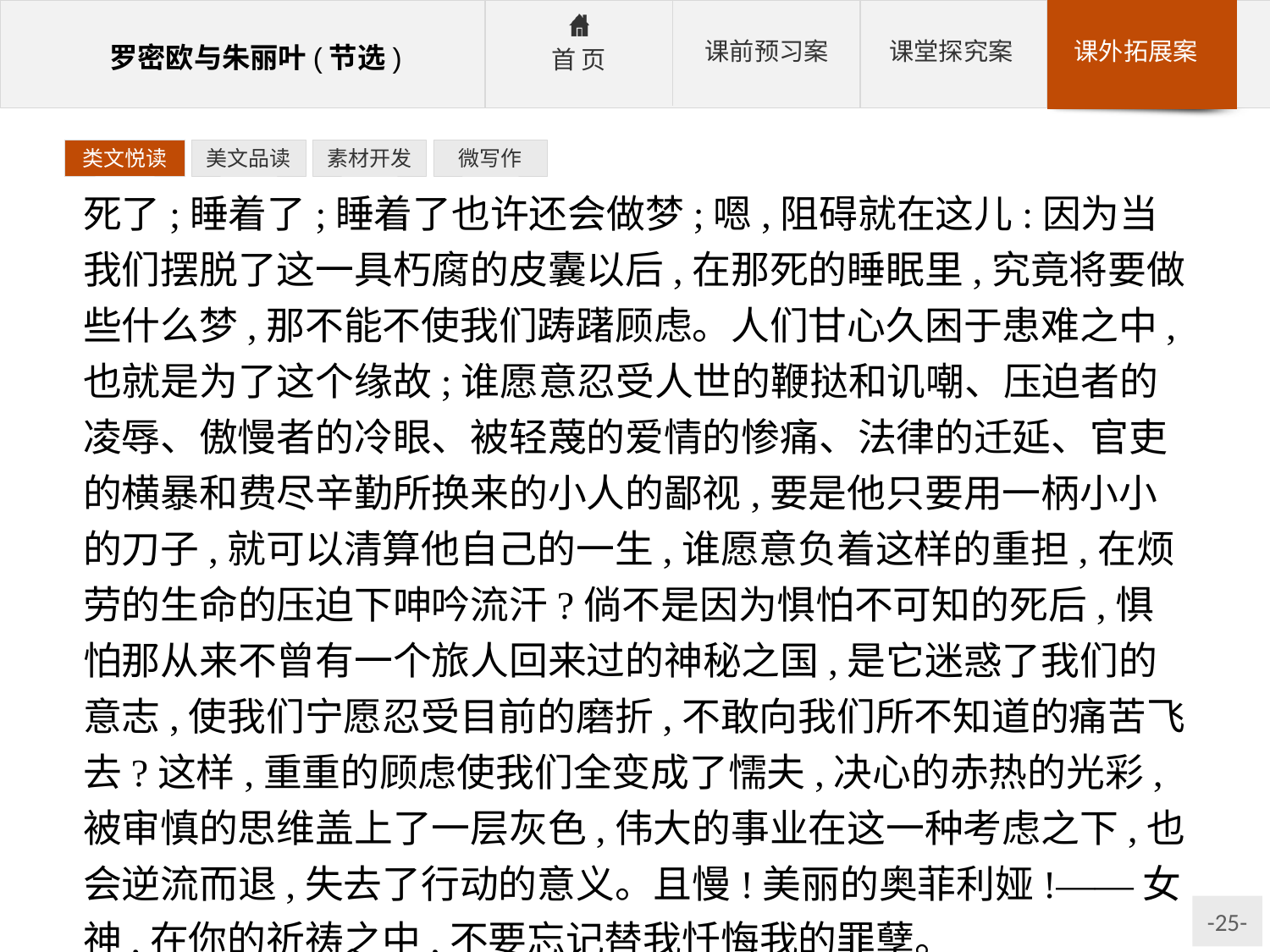

类文悦读
美文品读
素材开发
微写作
死了;睡着了;睡着了也许还会做梦;嗯,阻碍就在这儿:因为当我们摆脱了这一具朽腐的皮囊以后,在那死的睡眠里,究竟将要做些什么梦,那不能不使我们踌躇顾虑。人们甘心久困于患难之中,也就是为了这个缘故;谁愿意忍受人世的鞭挞和讥嘲、压迫者的凌辱、傲慢者的冷眼、被轻蔑的爱情的惨痛、法律的迁延、官吏的横暴和费尽辛勤所换来的小人的鄙视,要是他只要用一柄小小的刀子,就可以清算他自己的一生,谁愿意负着这样的重担,在烦劳的生命的压迫下呻吟流汗?倘不是因为惧怕不可知的死后,惧怕那从来不曾有一个旅人回来过的神秘之国,是它迷惑了我们的意志,使我们宁愿忍受目前的磨折,不敢向我们所不知道的痛苦飞去?这样,重重的顾虑使我们全变成了懦夫,决心的赤热的光彩,被审慎的思维盖上了一层灰色,伟大的事业在这一种考虑之下,也会逆流而退,失去了行动的意义。且慢!美丽的奥菲利娅!——女神,在你的祈祷之中,不要忘记替我忏悔我的罪孽。